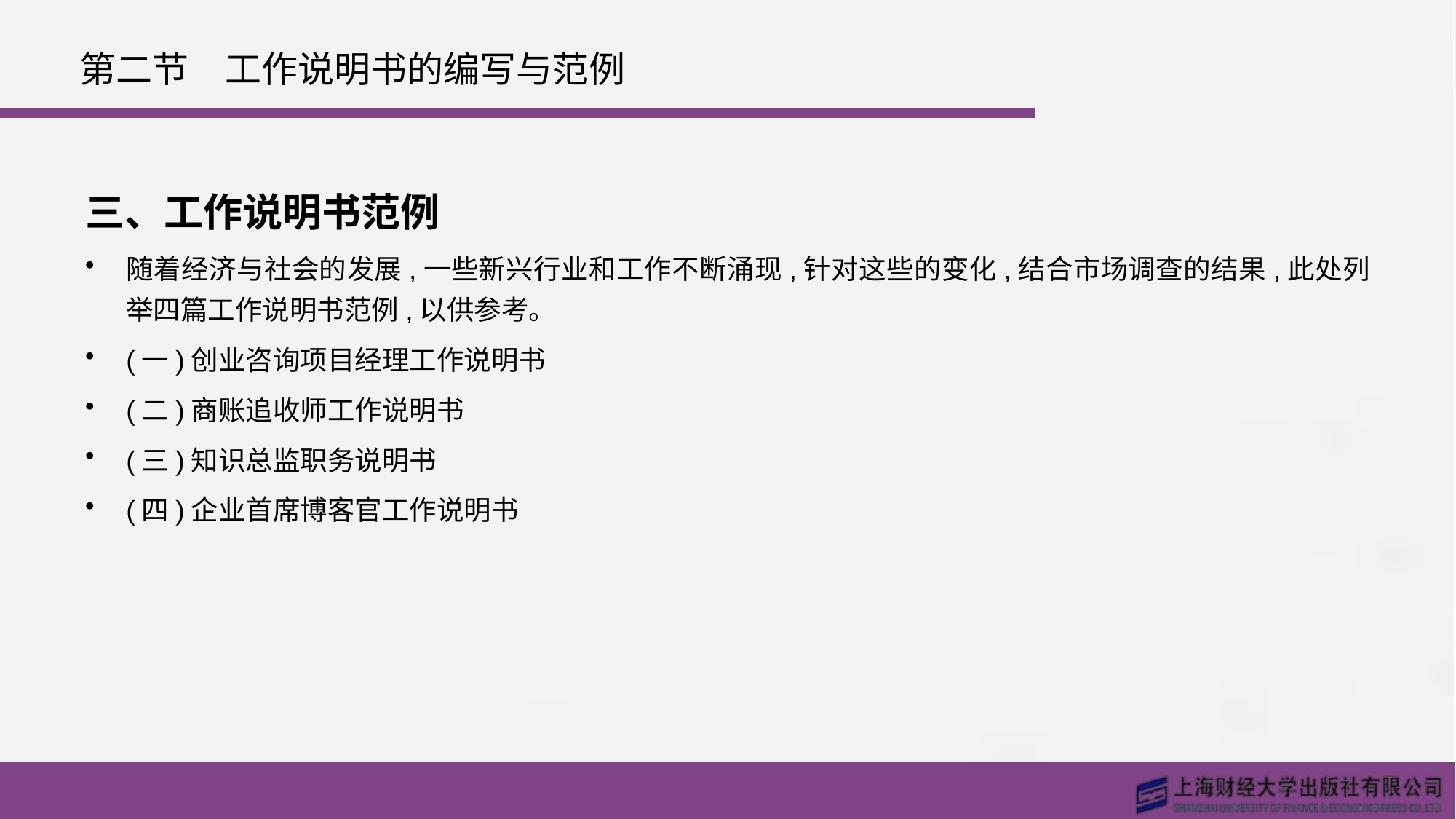

# 第二节　工作说明书的编写与范例
三、工作说明书范例
随着经济与社会的发展,一些新兴行业和工作不断涌现,针对这些的变化,结合市场调查的结果,此处列举四篇工作说明书范例,以供参考。
(一)创业咨询项目经理工作说明书
(二)商账追收师工作说明书
(三)知识总监职务说明书
(四)企业首席博客官工作说明书